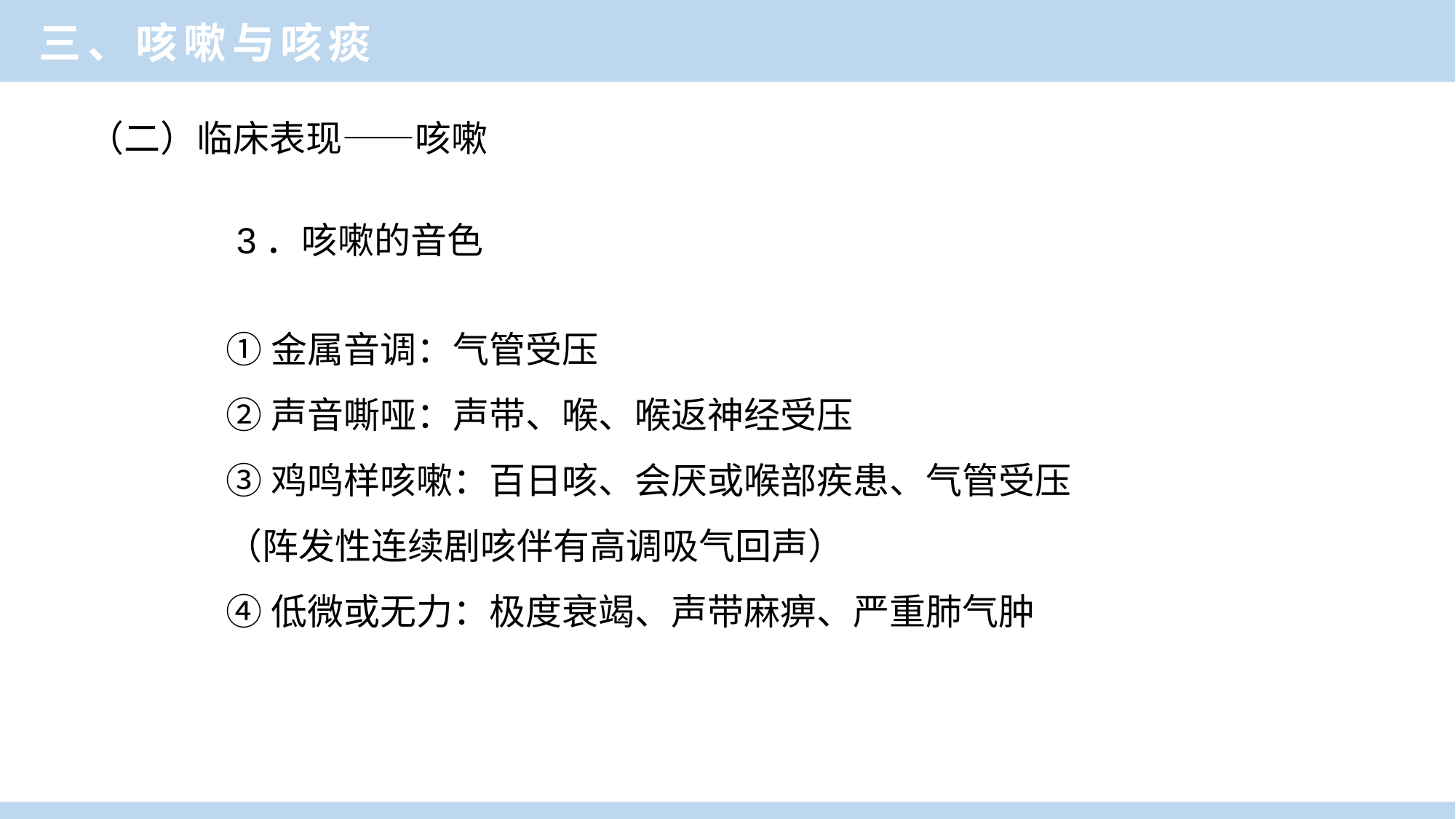

三、咳嗽与咳痰
（二）临床表现——咳嗽
 3．咳嗽的音色

①金属音调：气管受压
②声音嘶哑：声带、喉、喉返神经受压
③鸡鸣样咳嗽：百日咳、会厌或喉部疾患、气管受压
（阵发性连续剧咳伴有高调吸气回声）
④低微或无力：极度衰竭、声带麻痹、严重肺气肿